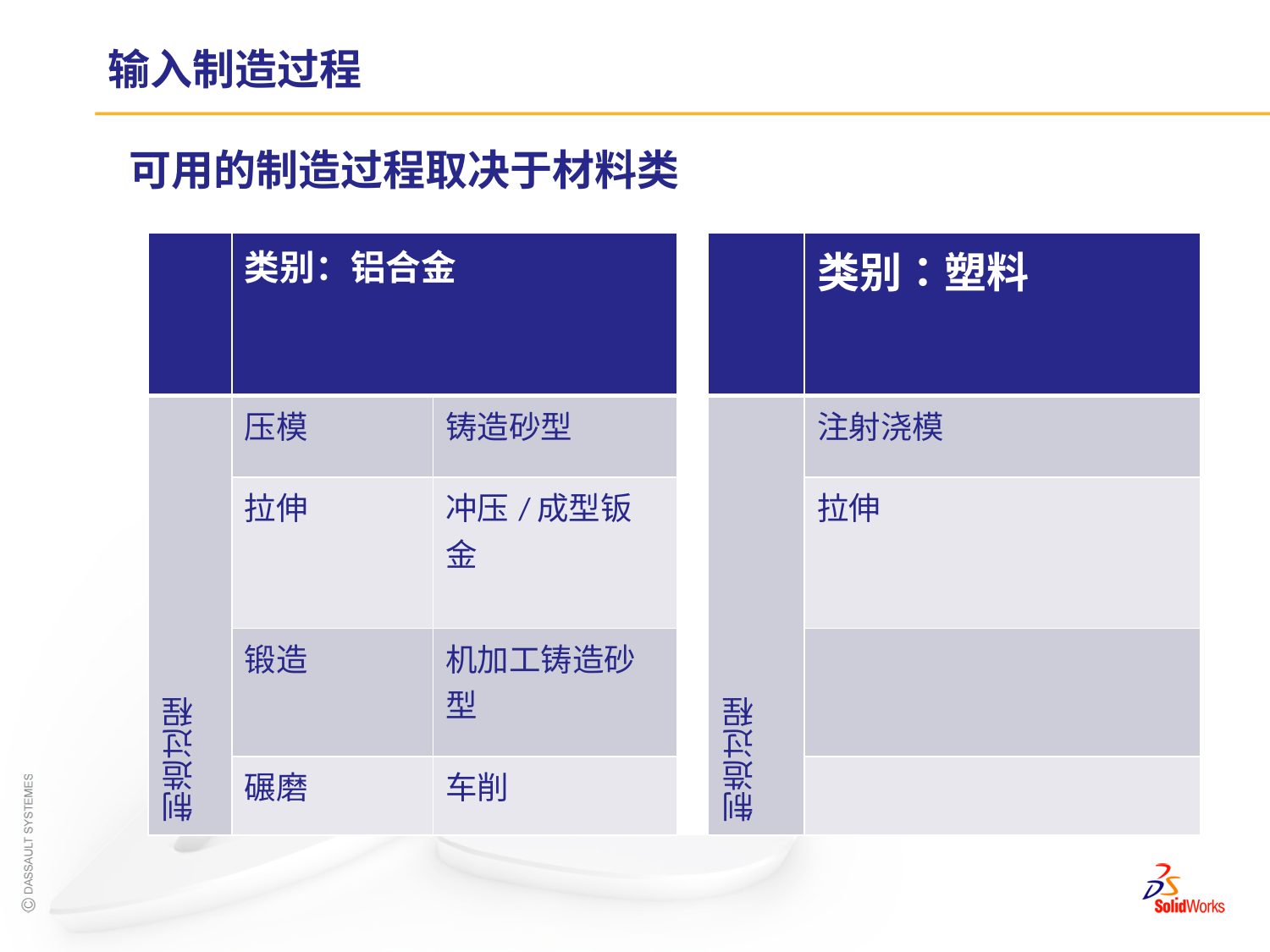

# 输入制造过程
可用的制造过程取决于材料类

|  | 类别：铝合金 |  |  |  | 类别：塑料 |
| --- | --- | --- | --- | --- | --- |
| 制造过程 | 压模 | 铸造砂型 |  | 制造过程 | 注射浇模 |
|  | 拉伸 | 冲压/成型钣金 |  |  | 拉伸 |
|  | 锻造 | 机加工铸造砂型 |  |  |  |
|  | 碾磨 | 车削 |  |  |  |